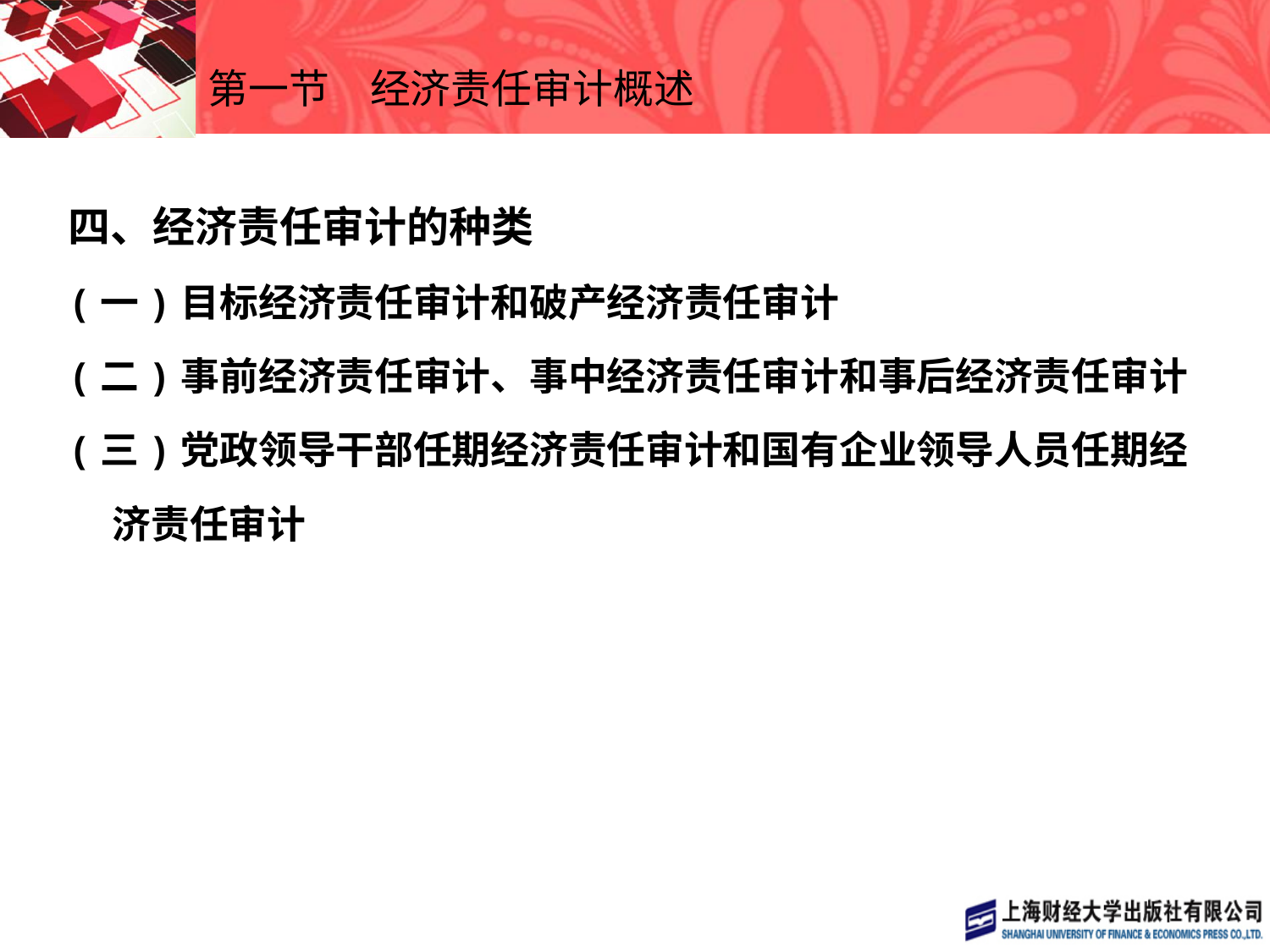

# 第一节　经济责任审计概述
四、经济责任审计的种类
(一)目标经济责任审计和破产经济责任审计
(二)事前经济责任审计、事中经济责任审计和事后经济责任审计
(三)党政领导干部任期经济责任审计和国有企业领导人员任期经
    济责任审计